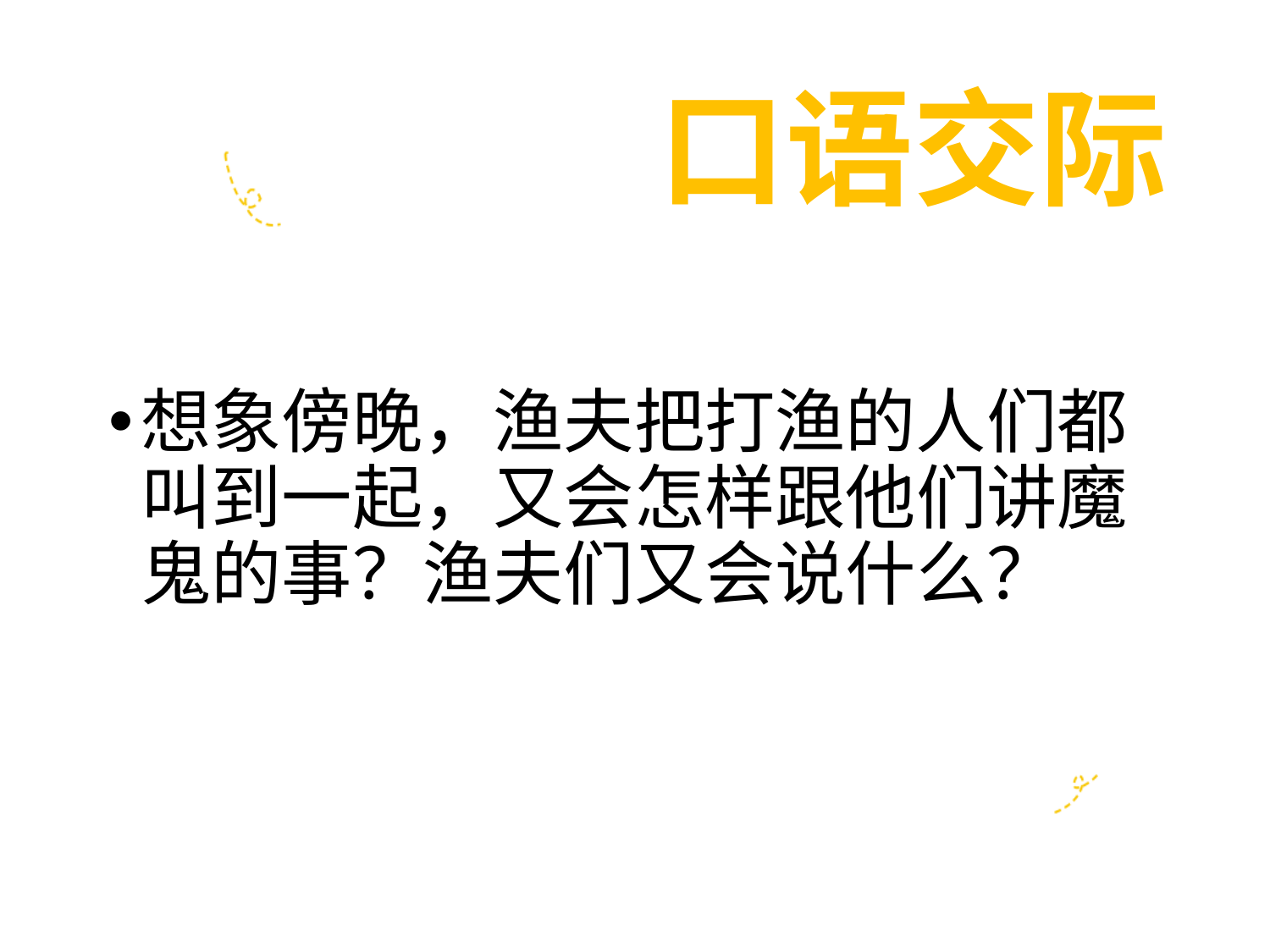

口语交际
想象傍晚，渔夫把打渔的人们都叫到一起，又会怎样跟他们讲魔鬼的事？渔夫们又会说什么？